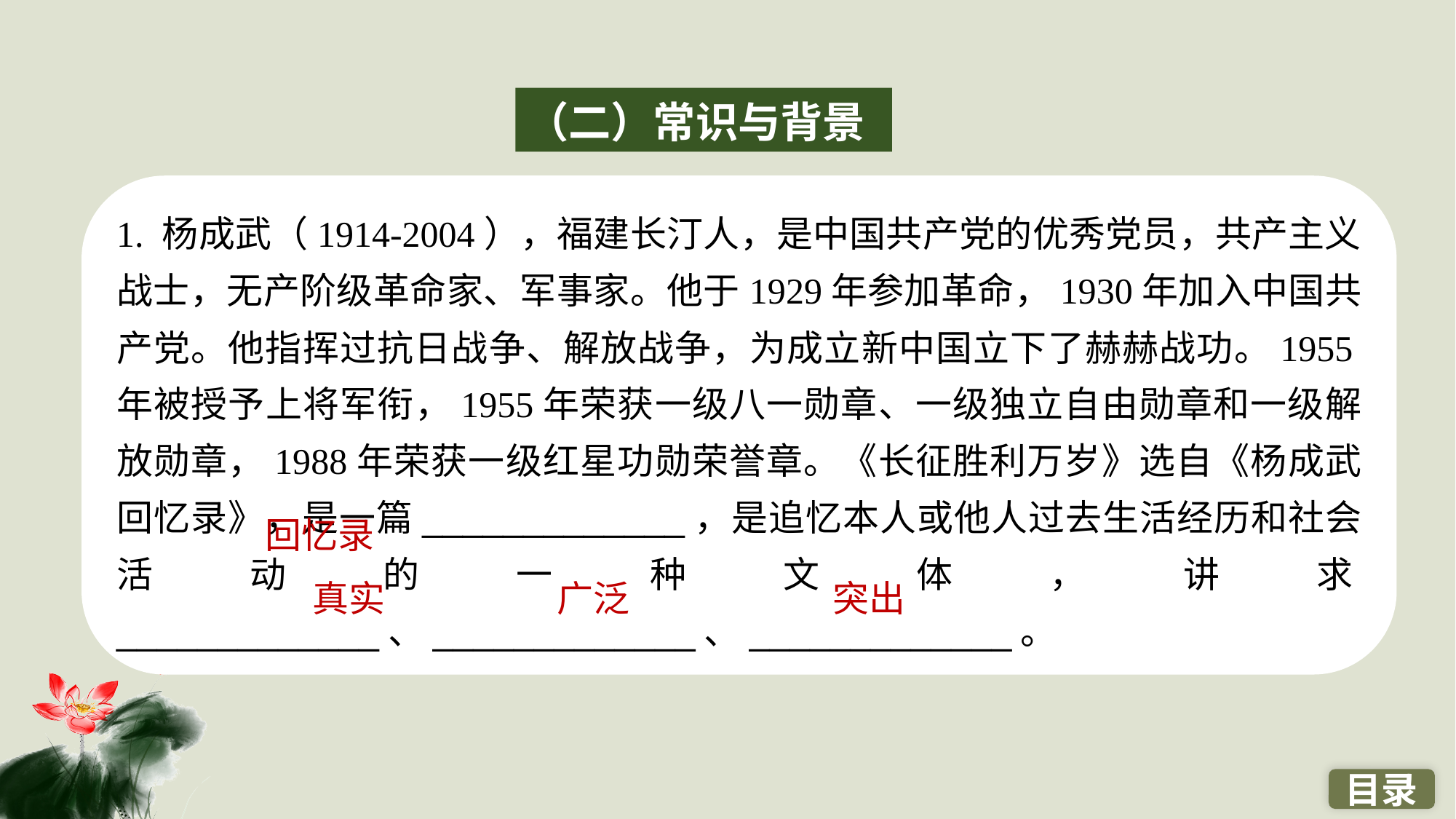

（二）常识与背景
1. 杨成武（1914-2004），福建长汀人，是中国共产党的优秀党员，共产主义战士，无产阶级革命家、军事家。他于1929年参加革命，1930年加入中国共产党。他指挥过抗日战争、解放战争，为成立新中国立下了赫赫战功。1955年被授予上将军衔，1955年荣获一级八一勋章、一级独立自由勋章和一级解放勋章，1988年荣获一级红星功勋荣誉章。《长征胜利万岁》选自《杨成武回忆录》，是一篇_____________，是追忆本人或他人过去生活经历和社会活动的一种文体，讲求_____________、_____________、_____________。
回忆录
真实
广泛
突出